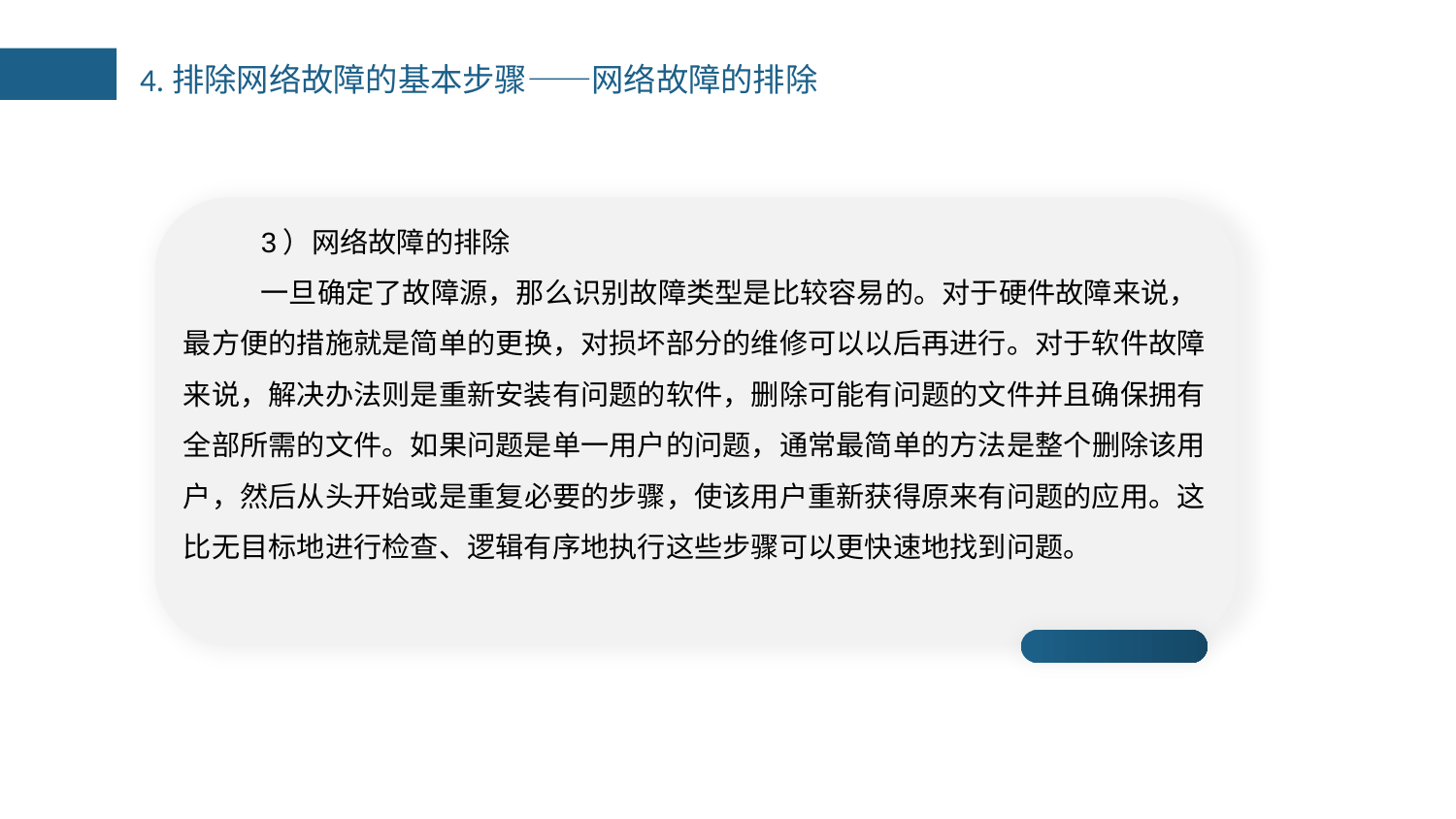

4.排除网络故障的基本步骤——网络故障的排除

3）网络故障的排除
一旦确定了故障源，那么识别故障类型是比较容易的。对于硬件故障来说，最方便的措施就是简单的更换，对损坏部分的维修可以以后再进行。对于软件故障来说，解决办法则是重新安装有问题的软件，删除可能有问题的文件并且确保拥有全部所需的文件。如果问题是单一用户的问题，通常最简单的方法是整个删除该用户，然后从头开始或是重复必要的步骤，使该用户重新获得原来有问题的应用。这比无目标地进行检查、逻辑有序地执行这些步骤可以更快速地找到问题。